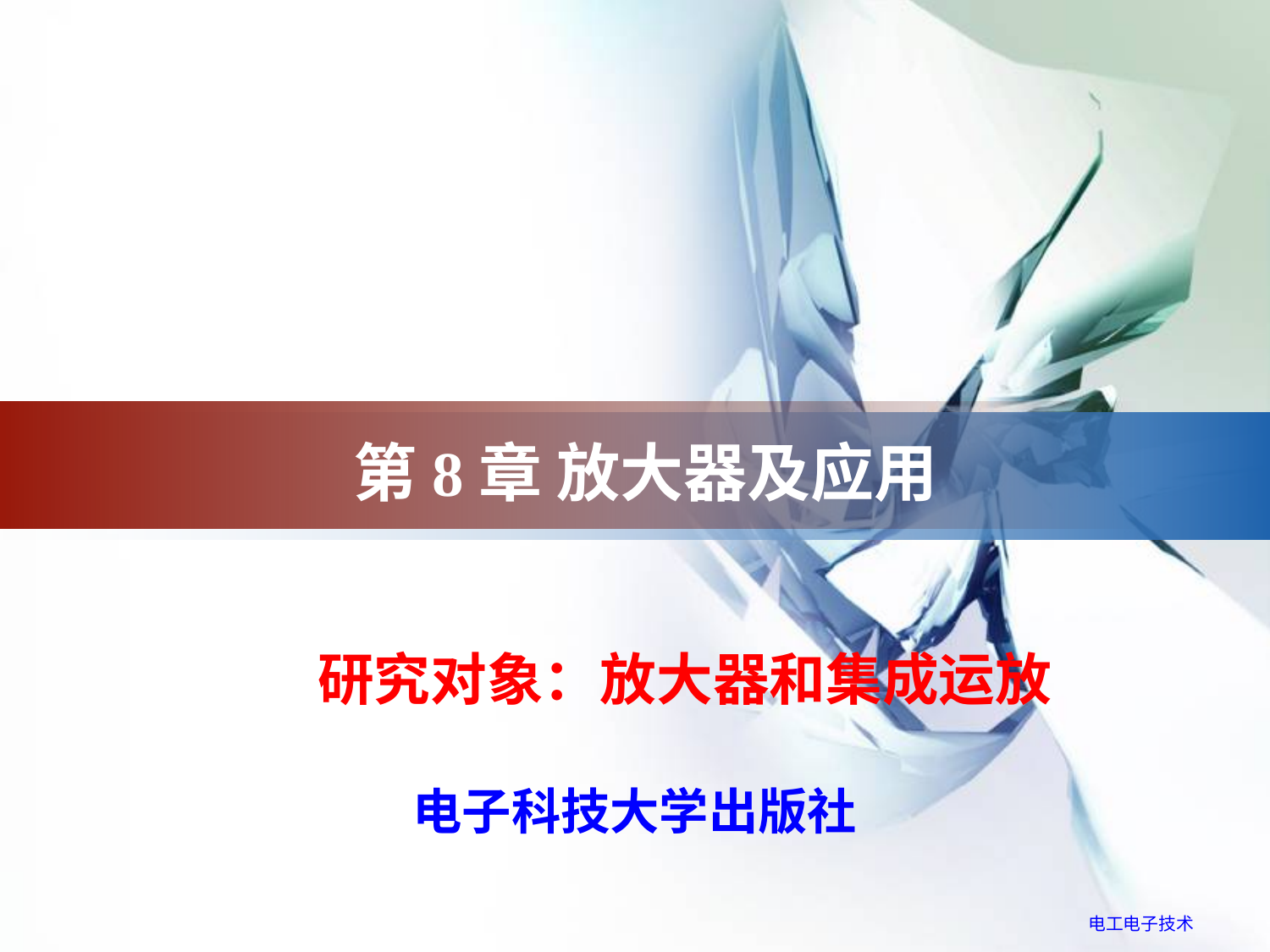

# 第8章 放大器及应用
研究对象：放大器和集成运放
电子科技大学出版社

电工电子技术